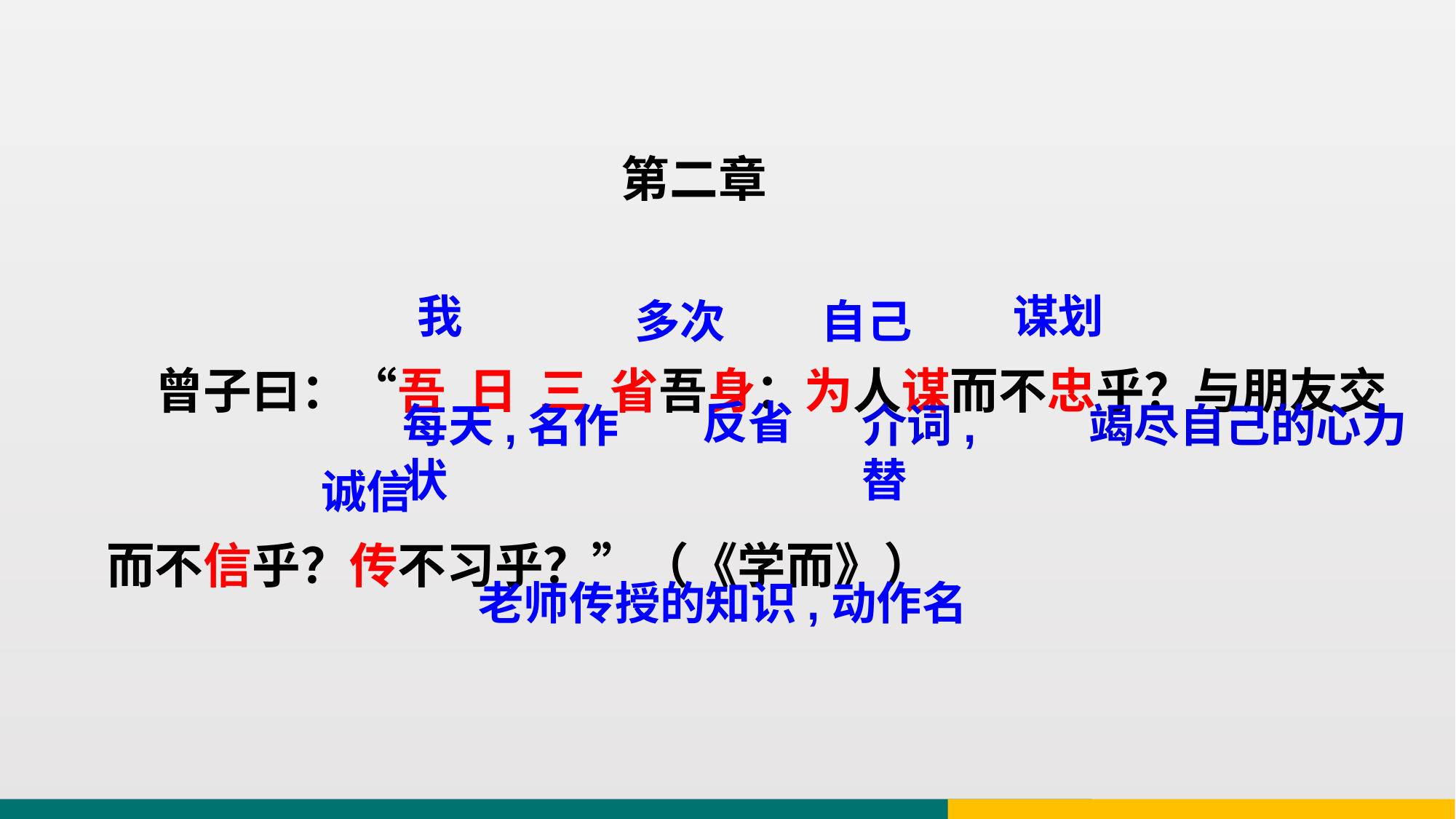

第二章
    曾子曰：“吾  日  三  省吾身：为人谋而不忠乎？与朋友交而不信乎？传不习乎？”（《学而》）
我
谋划
多次
自己
反省
每天,名作状
介词,替
竭尽自己的心力
诚信
老师传授的知识,动作名